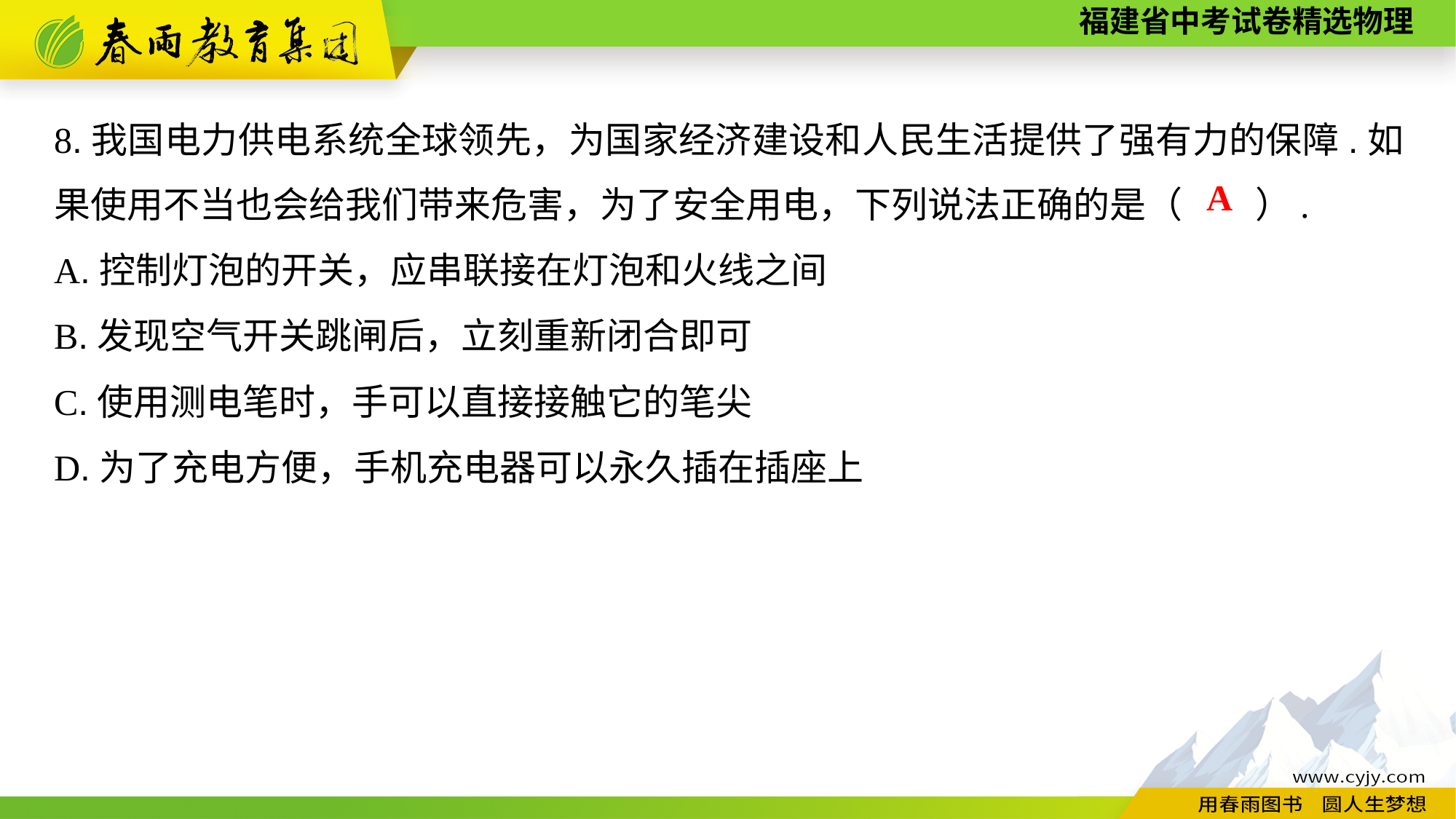

8.我国电力供电系统全球领先，为国家经济建设和人民生活提供了强有力的保障.如果使用不当也会给我们带来危害，为了安全用电，下列说法正确的是（　　）.
A.控制灯泡的开关，应串联接在灯泡和火线之间
B.发现空气开关跳闸后，立刻重新闭合即可
C.使用测电笔时，手可以直接接触它的笔尖
D.为了充电方便，手机充电器可以永久插在插座上
A